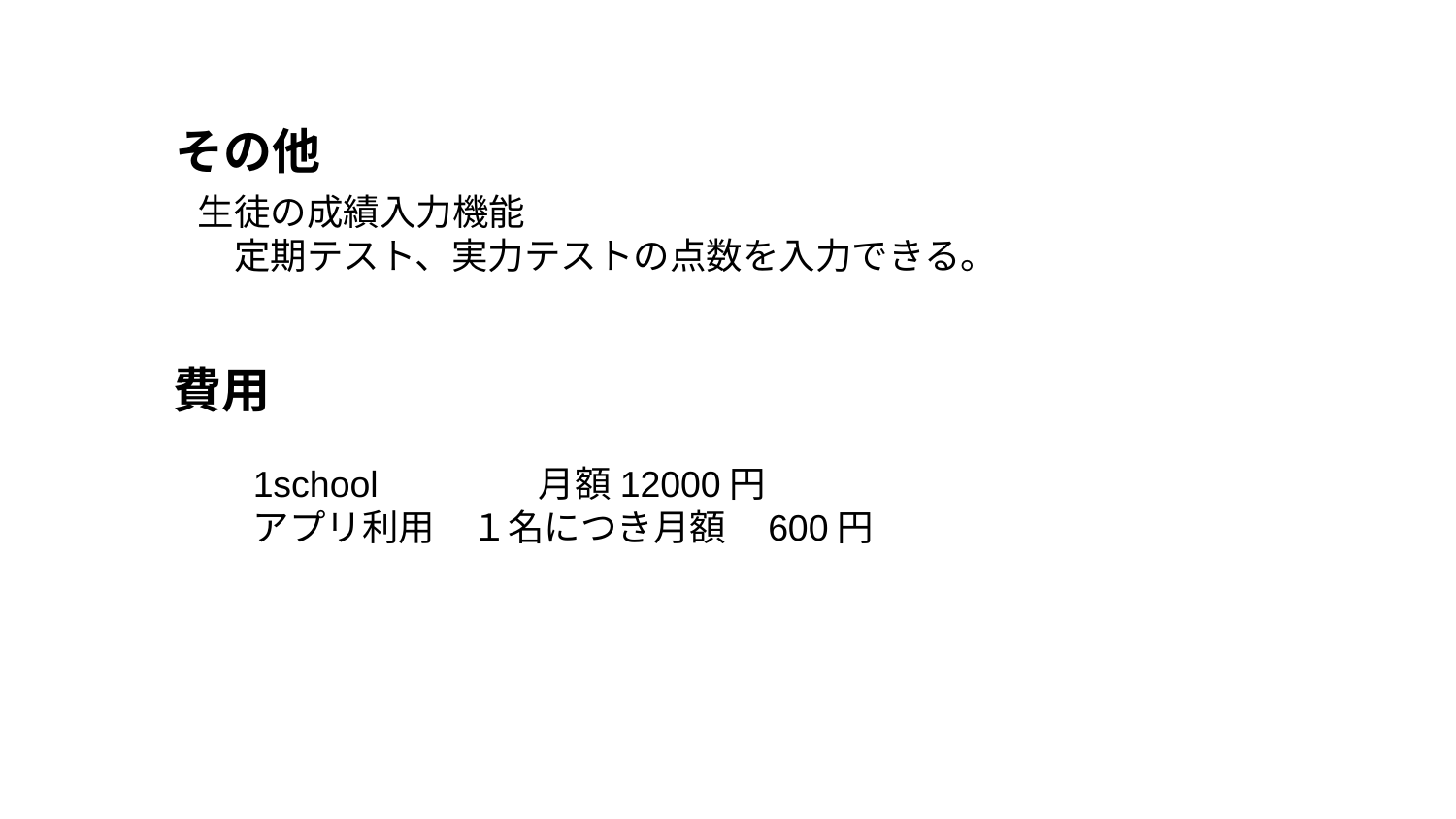

その他
生徒の成績入力機能
　定期テスト、実力テストの点数を入力できる。
費用
1school　              月額12000円
アプリ利用　１名につき月額    600円